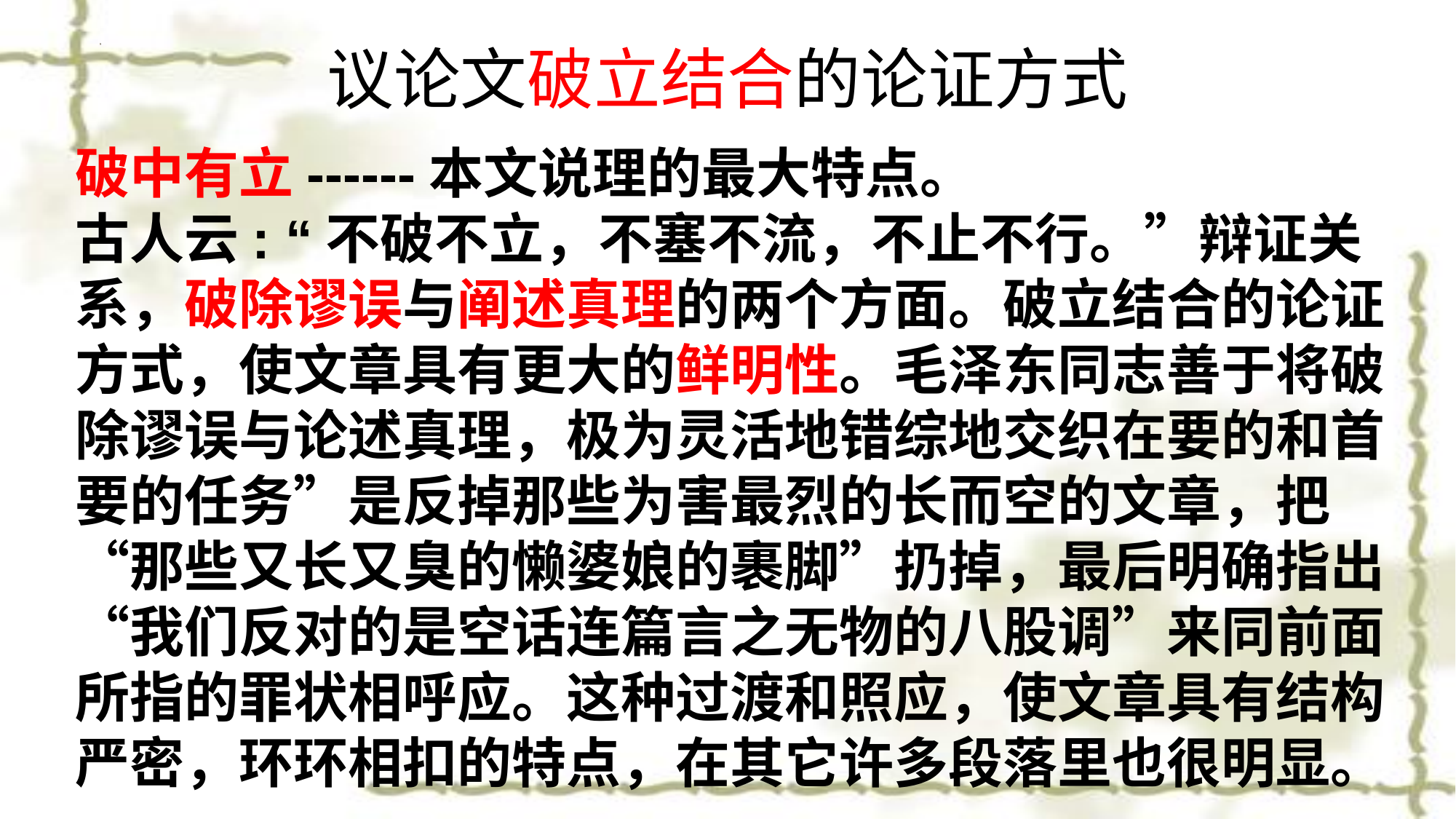

议论文破立结合的论证方式
破中有立------本文说理的最大特点。
古人云: “不破不立，不塞不流，不止不行。”辩证关系，破除谬误与阐述真理的两个方面。破立结合的论证方式，使文章具有更大的鲜明性。毛泽东同志善于将破除谬误与论述真理，极为灵活地错综地交织在要的和首要的任务”是反掉那些为害最烈的长而空的文章，把“那些又长又臭的懒婆娘的裹脚”扔掉，最后明确指出“我们反对的是空话连篇言之无物的八股调”来同前面所指的罪状相呼应。这种过渡和照应，使文章具有结构严密，环环相扣的特点，在其它许多段落里也很明显。